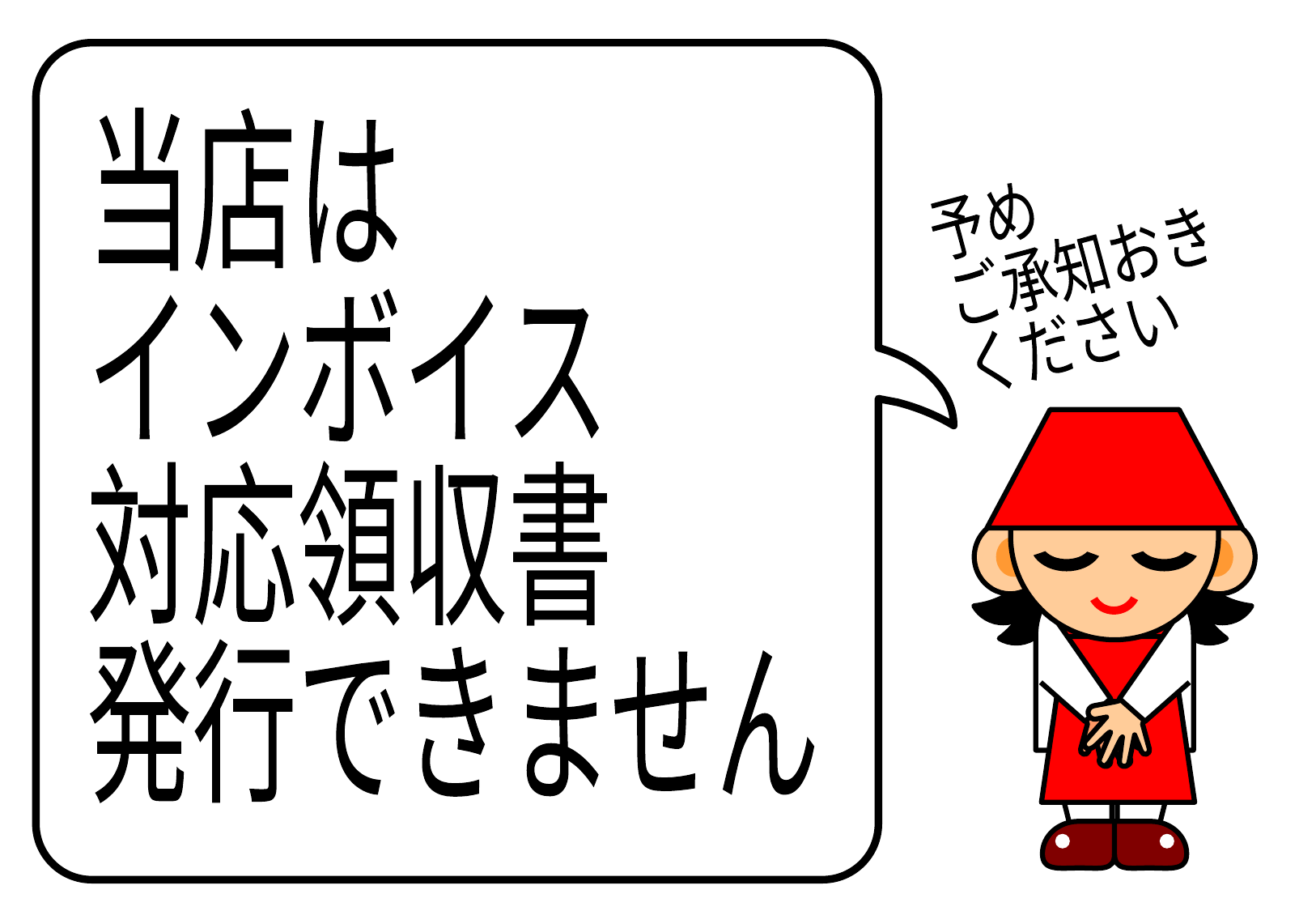

当店は
インボイス
対応領収書
発行できません
予め
ご承知おき
ください